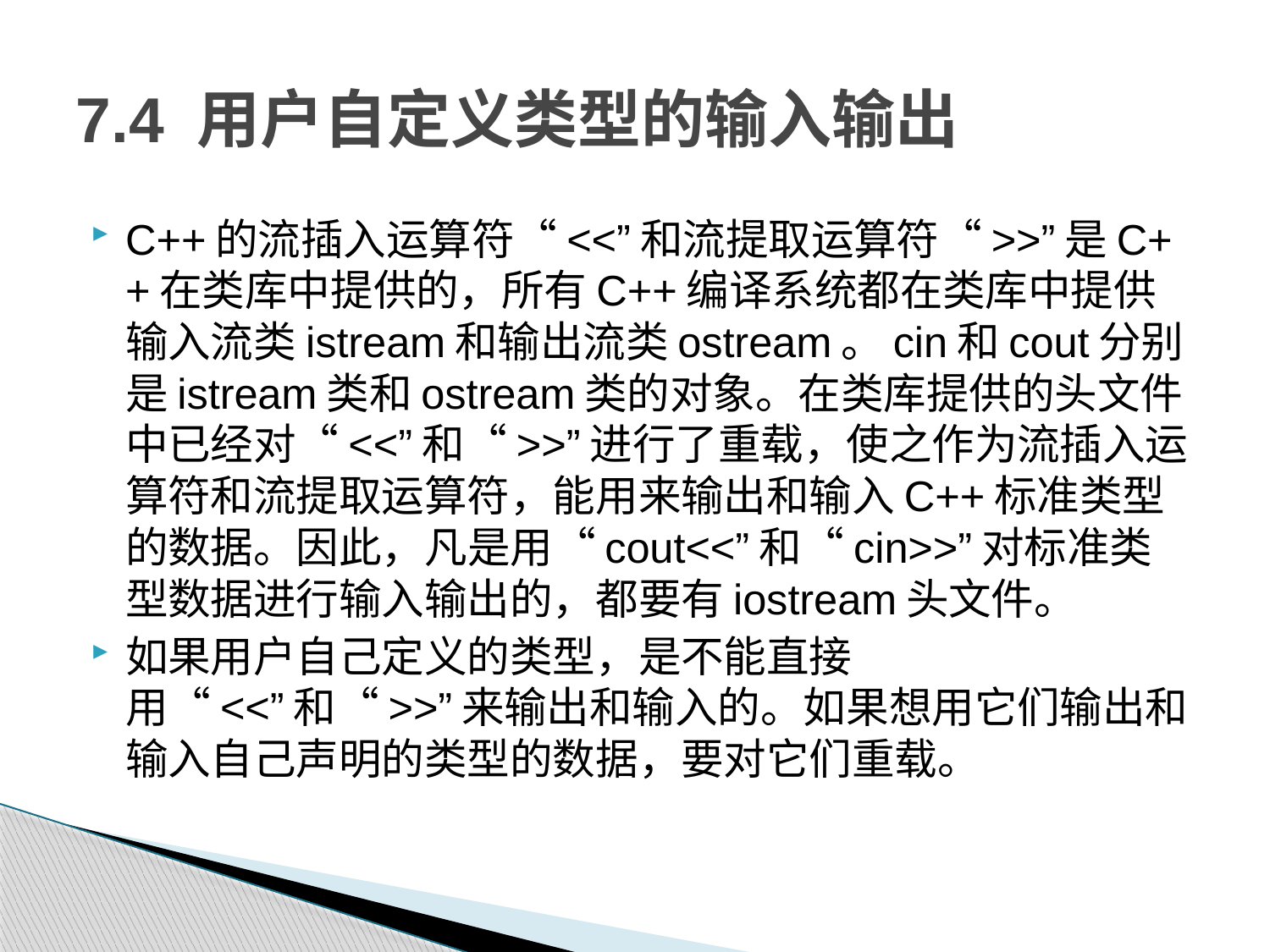

# 7.4 用户自定义类型的输入输出
C++的流插入运算符“<<”和流提取运算符“>>”是C++在类库中提供的，所有C++编译系统都在类库中提供输入流类istream和输出流类ostream。cin和cout分别是istream类和ostream类的对象。在类库提供的头文件中已经对“<<”和“>>”进行了重载，使之作为流插入运算符和流提取运算符，能用来输出和输入C++标准类型的数据。因此，凡是用“cout<<”和“cin>>”对标准类型数据进行输入输出的，都要有iostream头文件。
如果用户自己定义的类型，是不能直接用“<<”和“>>”来输出和输入的。如果想用它们输出和输入自己声明的类型的数据，要对它们重载。